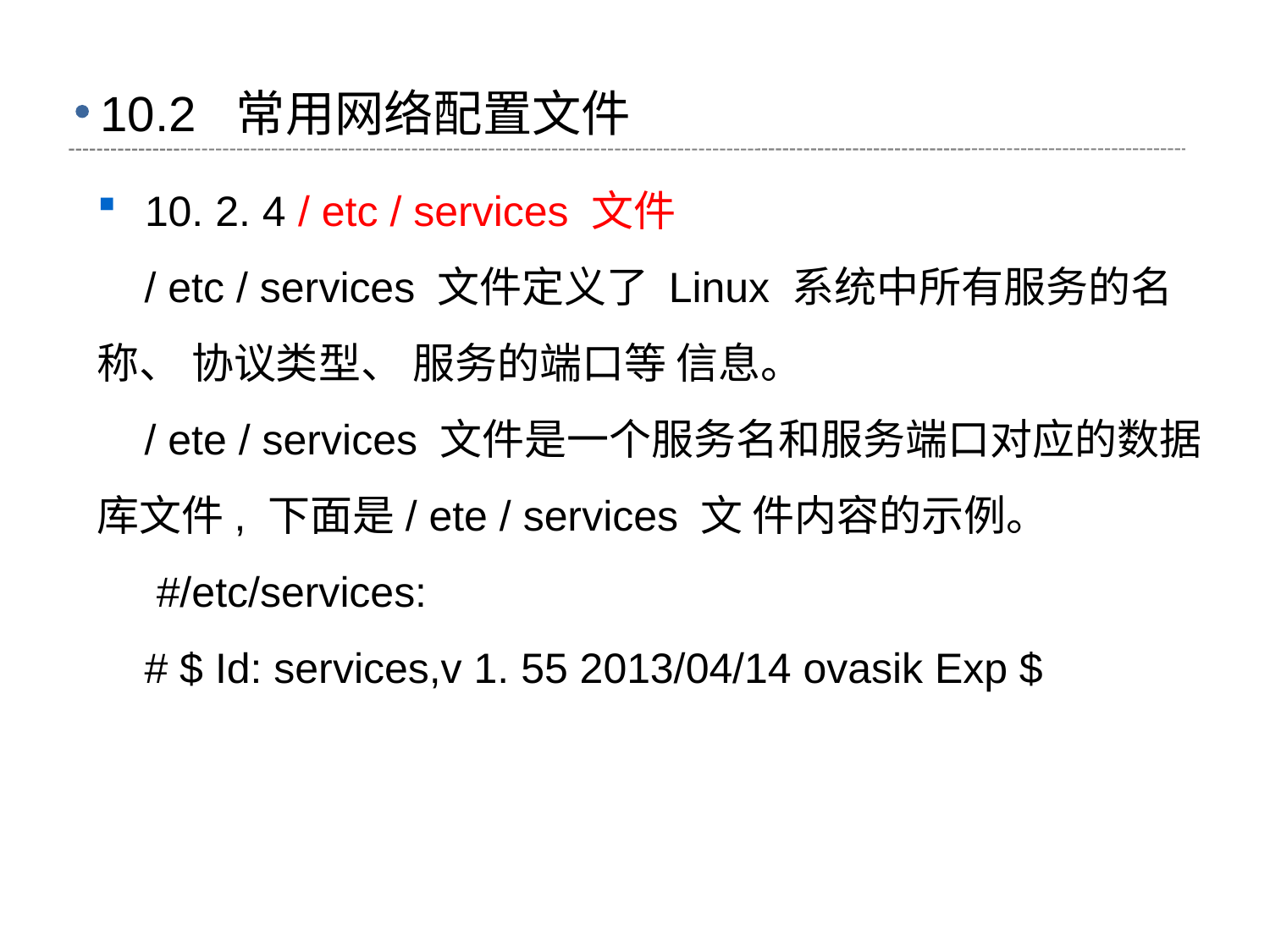

# 10.2  常用网络配置文件

10. 2. 4 / etc / services 文件
    / etc / services 文件定义了 Linux 系统中所有服务的名称、 协议类型、 服务的端口等 信息。
    / ete / services 文件是一个服务名和服务端口对应的数据库文件, 下面是/ ete / services 文 件内容的示例。
     #/etc/services:
    # $ Id: services,v 1. 55 2013/04/14 ovasik Exp $